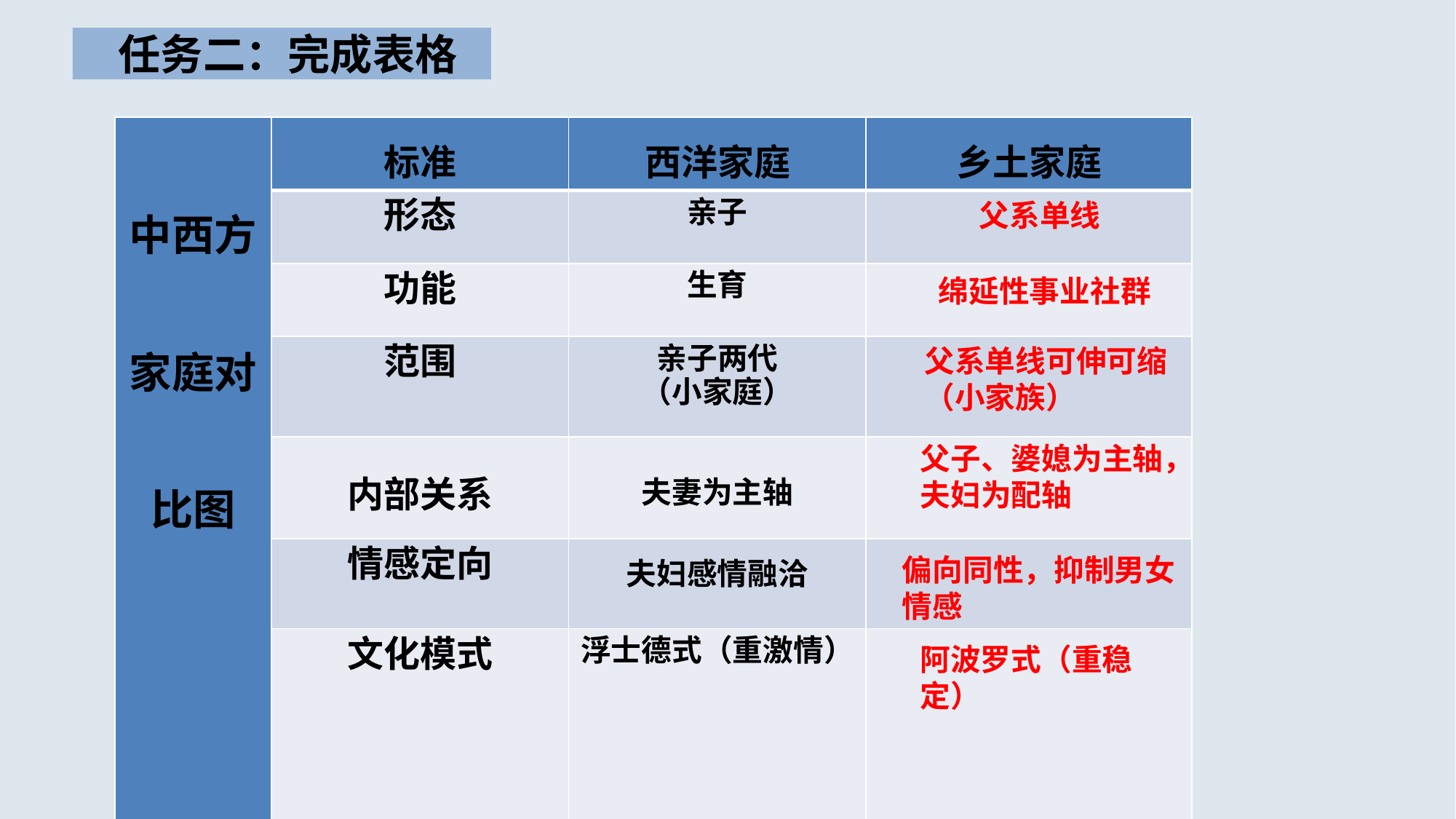

# 任务二：完成表格
| 中西方家庭对比图 | 标准 | 西洋家庭 | 乡土家庭 |
| --- | --- | --- | --- |
|  | 形态 | 亲子 |  |
|  | 功能 | 生育 |  |
|  | 范围 | 亲子两代 （小家庭） |  |
|  | 内部关系 | 夫妻为主轴 |  |
|  | 情感定向 | 夫妇感情融洽 |  |
|  | 文化模式 | 浮士德式（重激情） |  |
父系单线
绵延性事业社群
父系单线可伸可缩
（小家族）
父子、婆媳为主轴，夫妇为配轴
偏向同性，抑制男女情感
阿波罗式（重稳定）